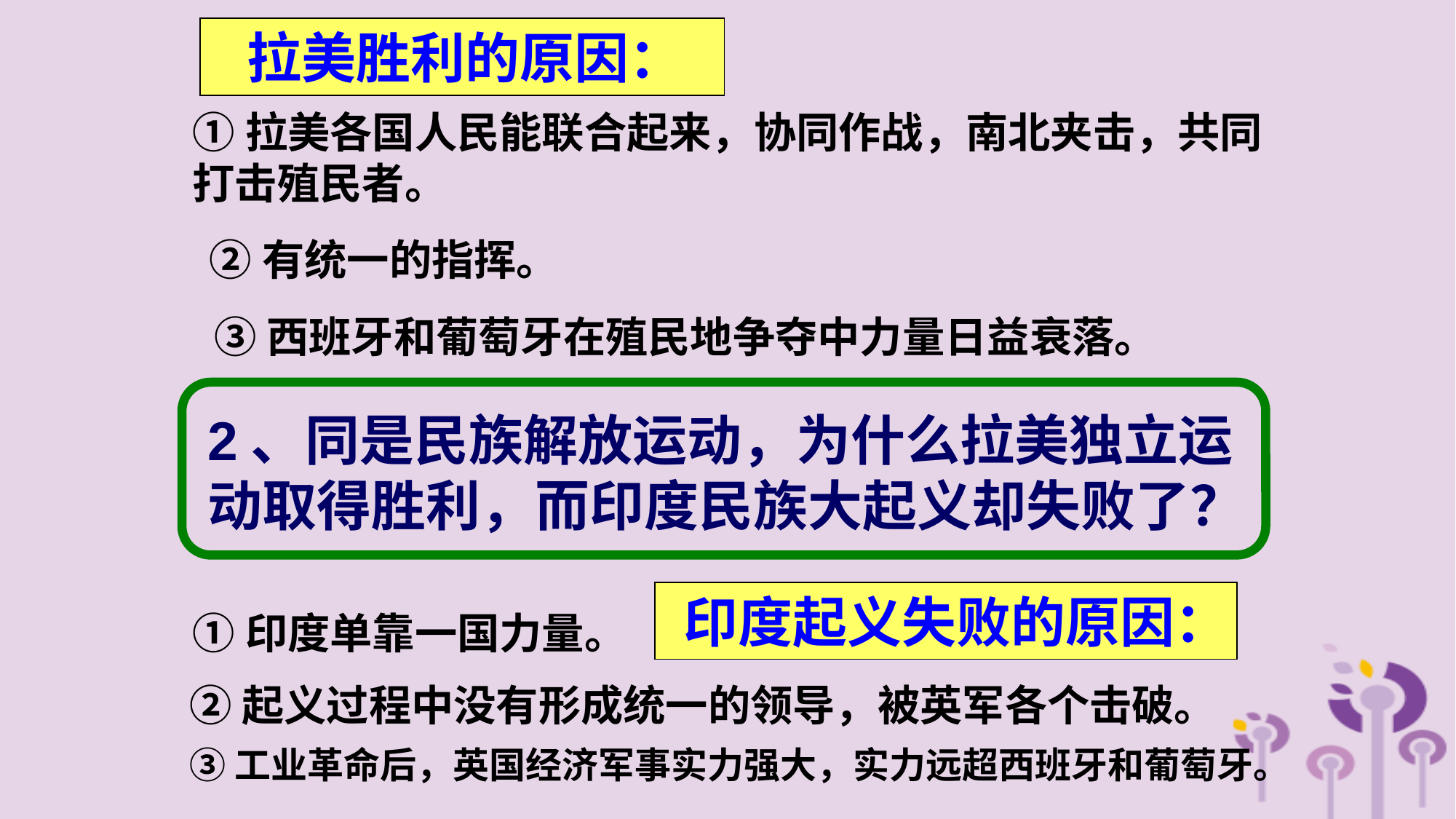

拉美胜利的原因：
①拉美各国人民能联合起来，协同作战，南北夹击，共同打击殖民者。
②有统一的指挥。
③西班牙和葡萄牙在殖民地争夺中力量日益衰落。

2、同是民族解放运动，为什么拉美独立运动取得胜利，而印度民族大起义却失败了？

印度起义失败的原因：
①印度单靠一国力量。
②起义过程中没有形成统一的领导，被英军各个击破。
③工业革命后，英国经济军事实力强大，实力远超西班牙和葡萄牙。